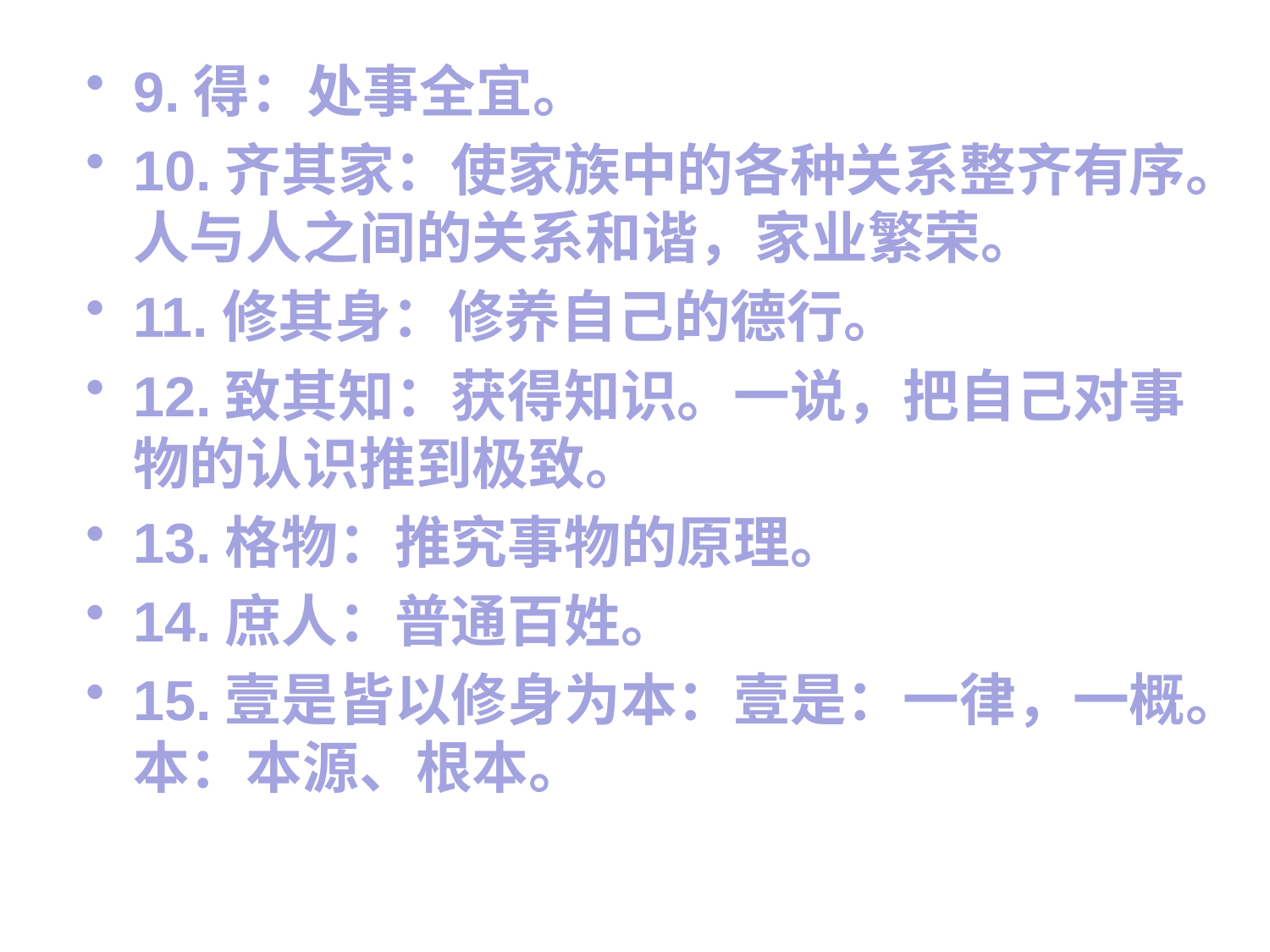

9.得：处事全宜。
10.齐其家：使家族中的各种关系整齐有序。人与人之间的关系和谐，家业繁荣。
11.修其身：修养自己的德行。
12.致其知：获得知识。一说，把自己对事物的认识推到极致。
13.格物：推究事物的原理。
14.庶人：普通百姓。
15.壹是皆以修身为本：壹是：一律，一概。本：本源、根本。